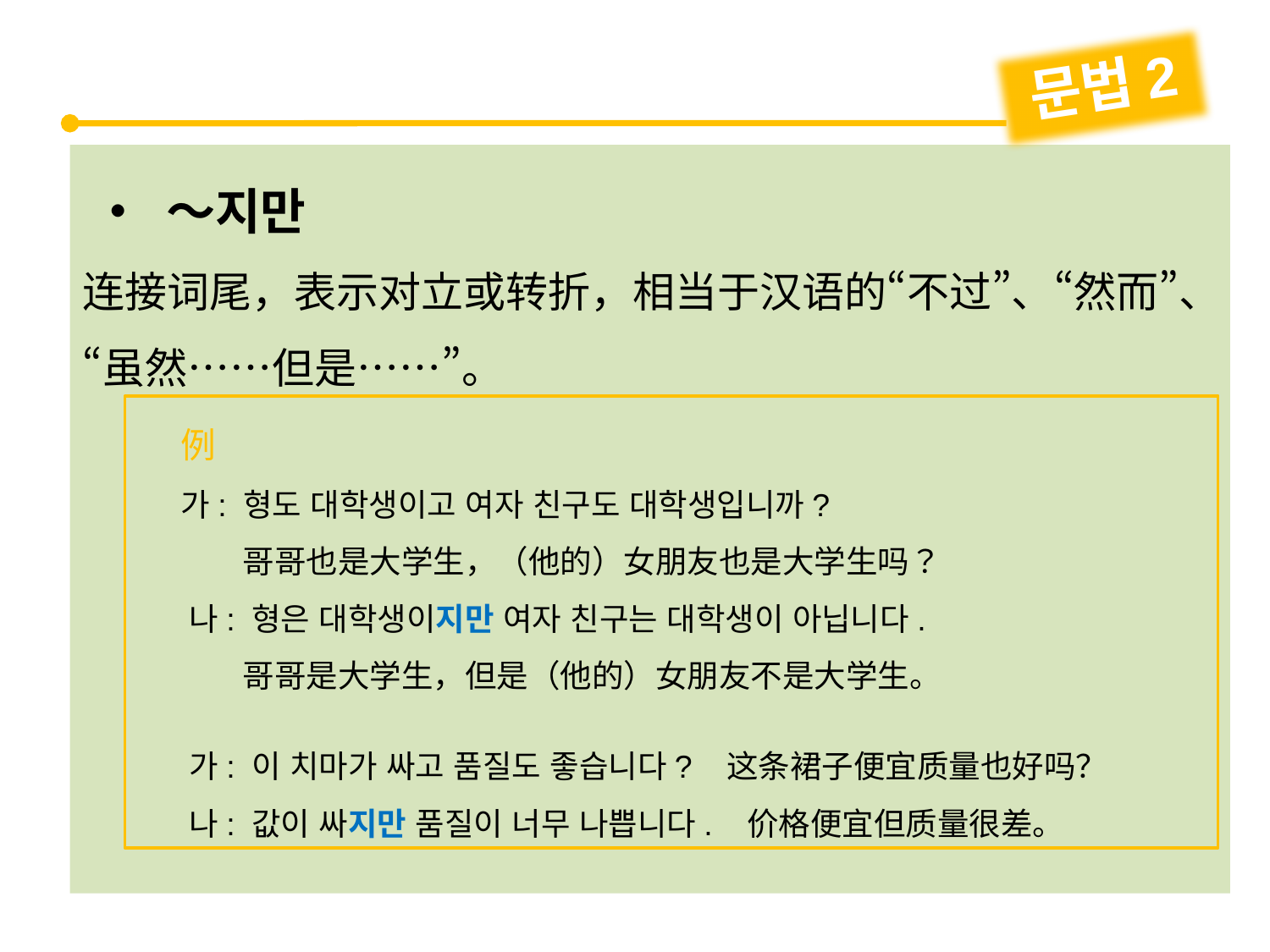

문법2

 • ～지만
连接词尾，表示对立或转折，相当于汉语的“不过”、“然而”、“虽然……但是……”。

    例
     가: 형도 대학생이고 여자 친구도 대학생입니까?
           哥哥也是大学生，（他的）女朋友也是大学生吗？
     나: 형은 대학생이지만 여자 친구는 대학생이 아닙니다.
           哥哥是大学生，但是（他的）女朋友不是大学生。

     가: 이 치마가 싸고 품질도 좋습니다?   这条裙子便宜质量也好吗？
     나: 값이 싸지만 품질이 너무 나쁩니다.   价格便宜但质量很差。